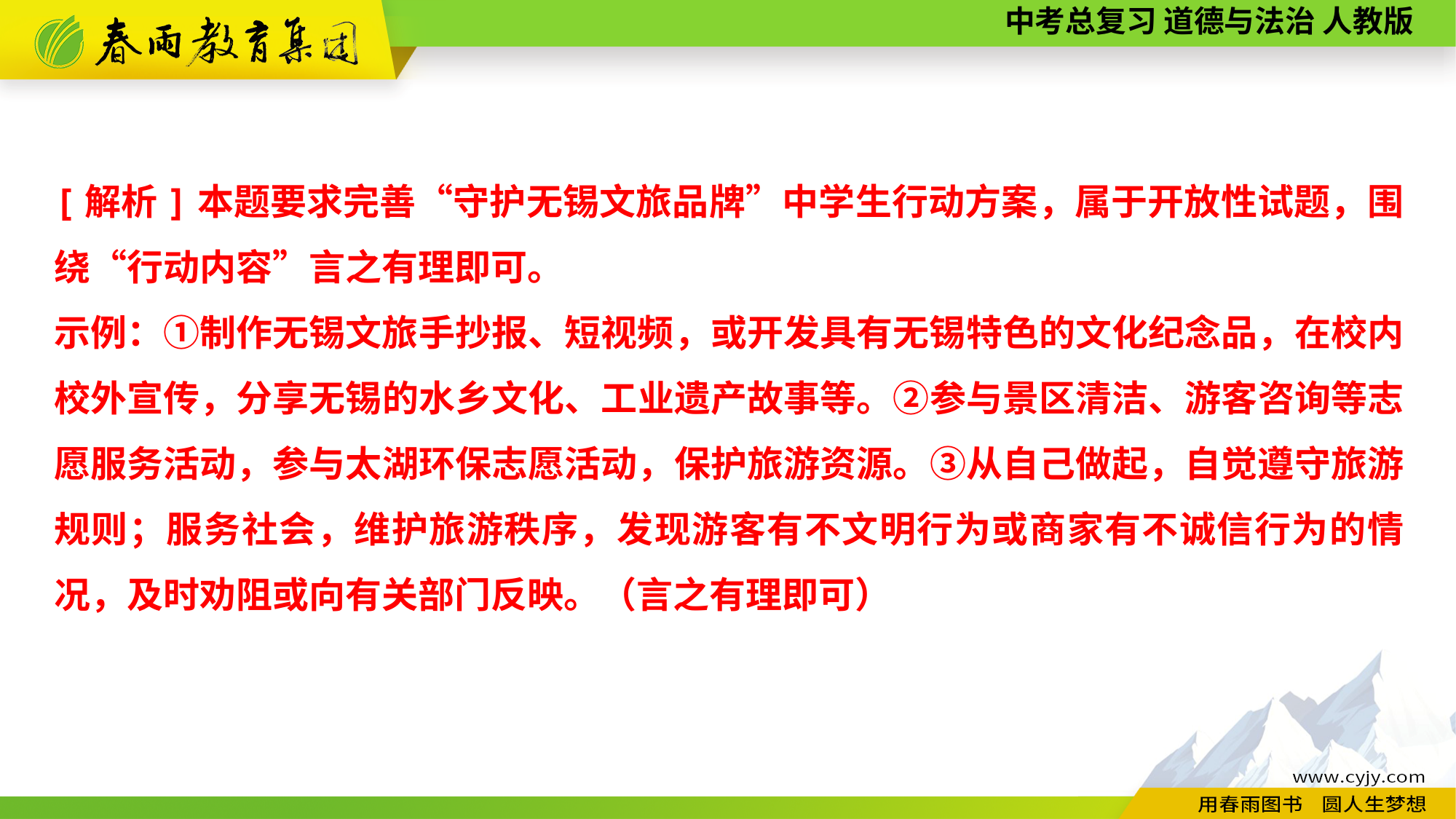

[解析]本题要求完善“守护无锡文旅品牌”中学生行动方案，属于开放性试题，围绕“行动内容”言之有理即可。
示例：①制作无锡文旅手抄报、短视频，或开发具有无锡特色的文化纪念品，在校内校外宣传，分享无锡的水乡文化、工业遗产故事等。②参与景区清洁、游客咨询等志愿服务活动，参与太湖环保志愿活动，保护旅游资源。③从自己做起，自觉遵守旅游规则；服务社会，维护旅游秩序，发现游客有不文明行为或商家有不诚信行为的情况，及时劝阻或向有关部门反映。（言之有理即可）